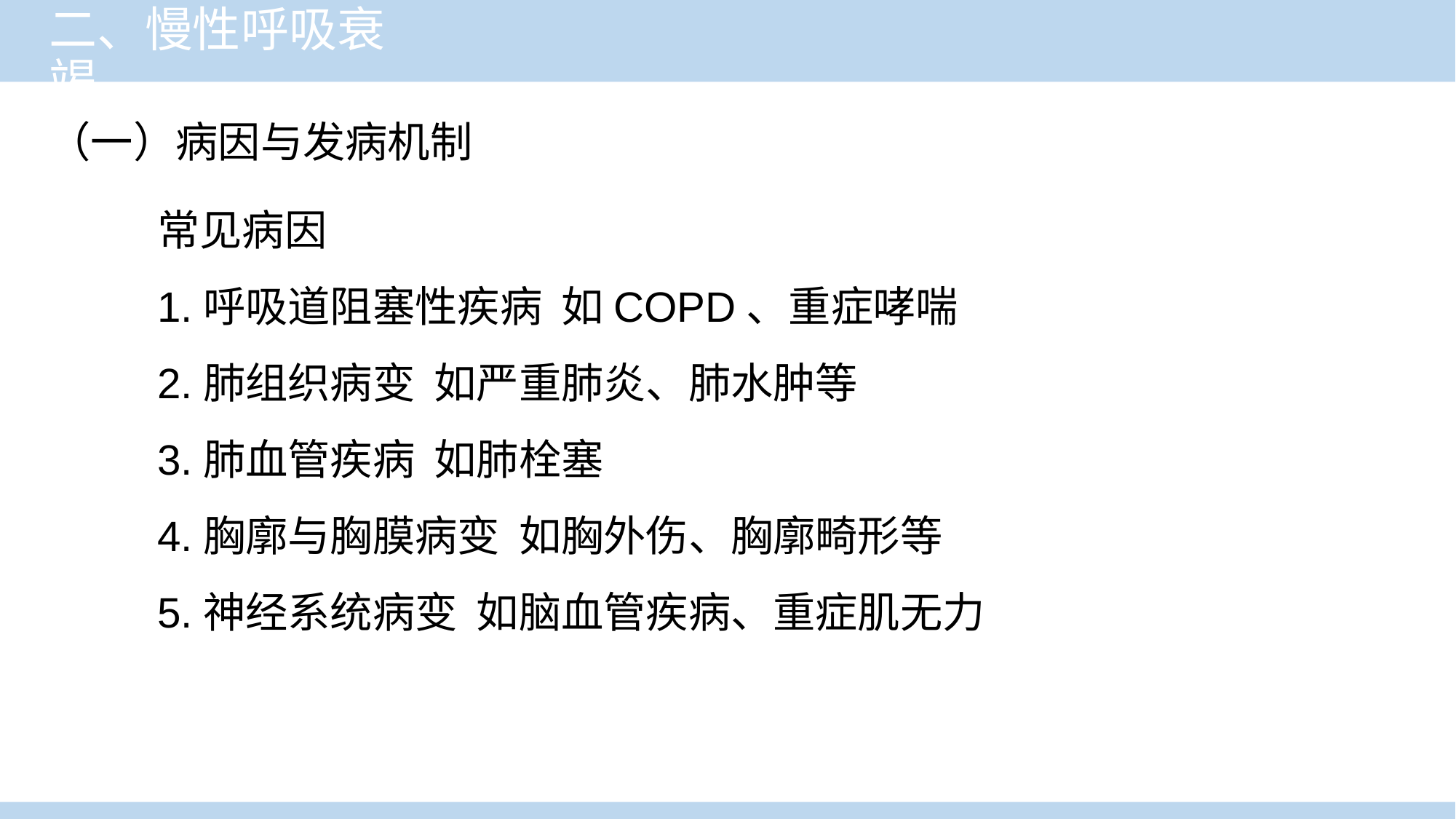

# 二、慢性呼吸衰竭
（一）病因与发病机制
常见病因
1.呼吸道阻塞性疾病  如COPD、重症哮喘
2.肺组织病变  如严重肺炎、肺水肿等
3.肺血管疾病  如肺栓塞
4.胸廓与胸膜病变  如胸外伤、胸廓畸形等
5.神经系统病变  如脑血管疾病、重症肌无力